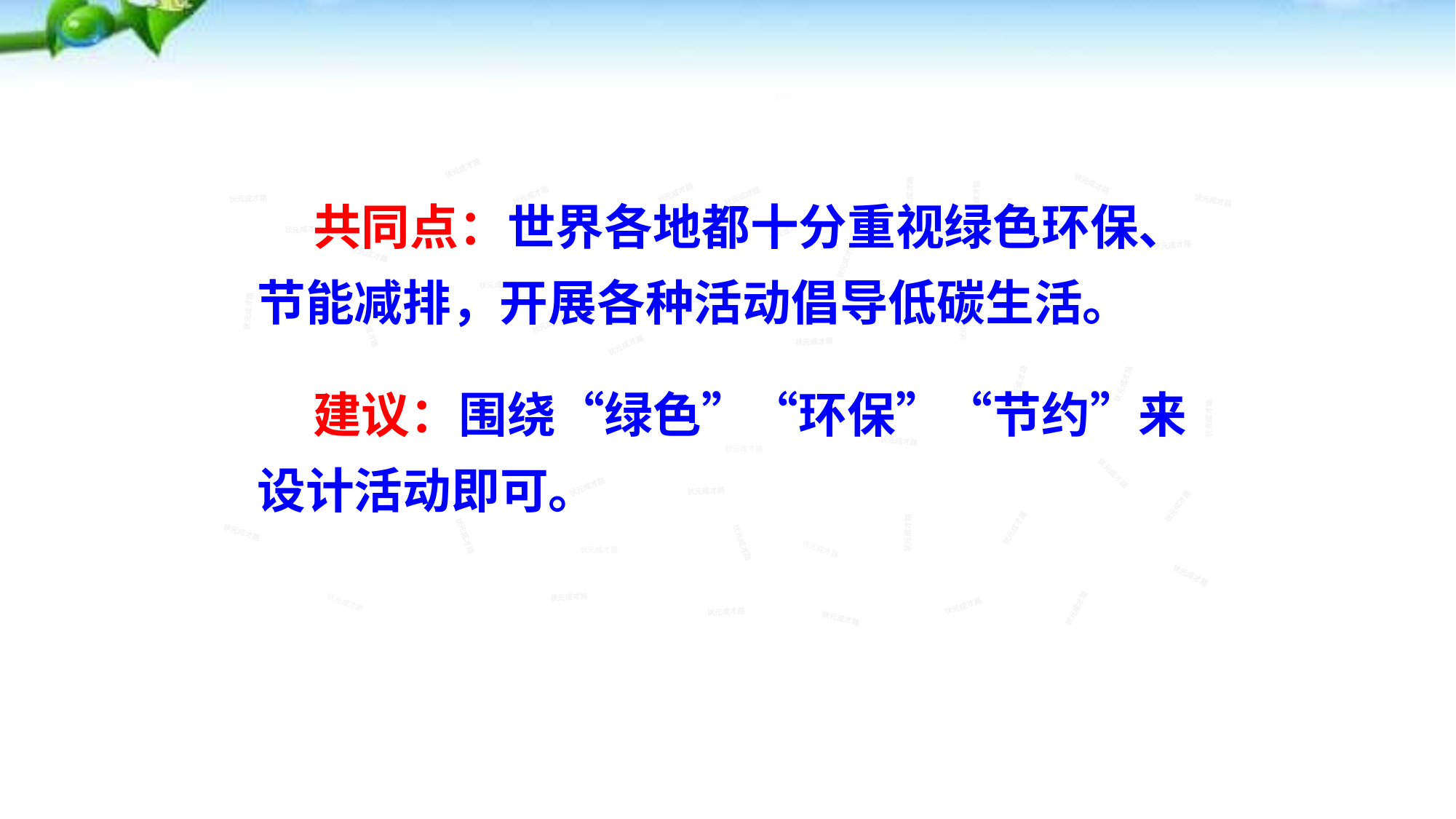

状元成才路
    共同点：世界各地都十分重视绿色环保、节能减排，开展各种活动倡导低碳生活。
    建议：围绕“绿色”“环保”“节约”来设计活动即可。
状元成才路
状元成才路
状元成才路
状元成才路
状元成才路
状元成才路
状元成才路
状元成才路
状元成才路
状元成才路
状元成才路
状元成才路
状元成才路
状元成才路
状元成才路
状元成才路
状元成才路
状元成才路
状元成才路
状元成才路
状元成才路
状元成才路
状元成才路
状元成才路
状元成才路
状元成才路
状元成才路
状元成才路
状元成才路
状元成才路
状元成才路
状元成才路
状元成才路
状元成才路
状元成才路
状元成才路
状元成才路
状元成才路
状元成才路
状元成才路
状元成才路
状元成才路
状元成才路
状元成才路
状元成才路
状元成才路
状元成才路
状元成才路
状元成才路
状元成才路
状元成才路
状元成才路
状元成才路
状元成才路
状元成才路
状元成才路
状元成才路
状元成才路
状元成才路
状元成才路
状元成才路
状元成才路
状元成才路
状元成才路
状元成才路
状元成才路
状元成才路
状元成才路
状元成才路
状元成才路
状元成才路
状元成才路
状元成才路
状元成才路
状元成才路
状元成才路
状元成才路
状元成才路
状元成才路
状元成才路
状元成才路
状元成才路
状元成才路
状元成才路
状元成才路
状元成才路
状元成才路
状元成才路
状元成才路
状元成才路
状元成才路
状元成才路
状元成才路
状元成才路
状元成才路
状元成才路
状元成才路
状元成才路
状元成才路